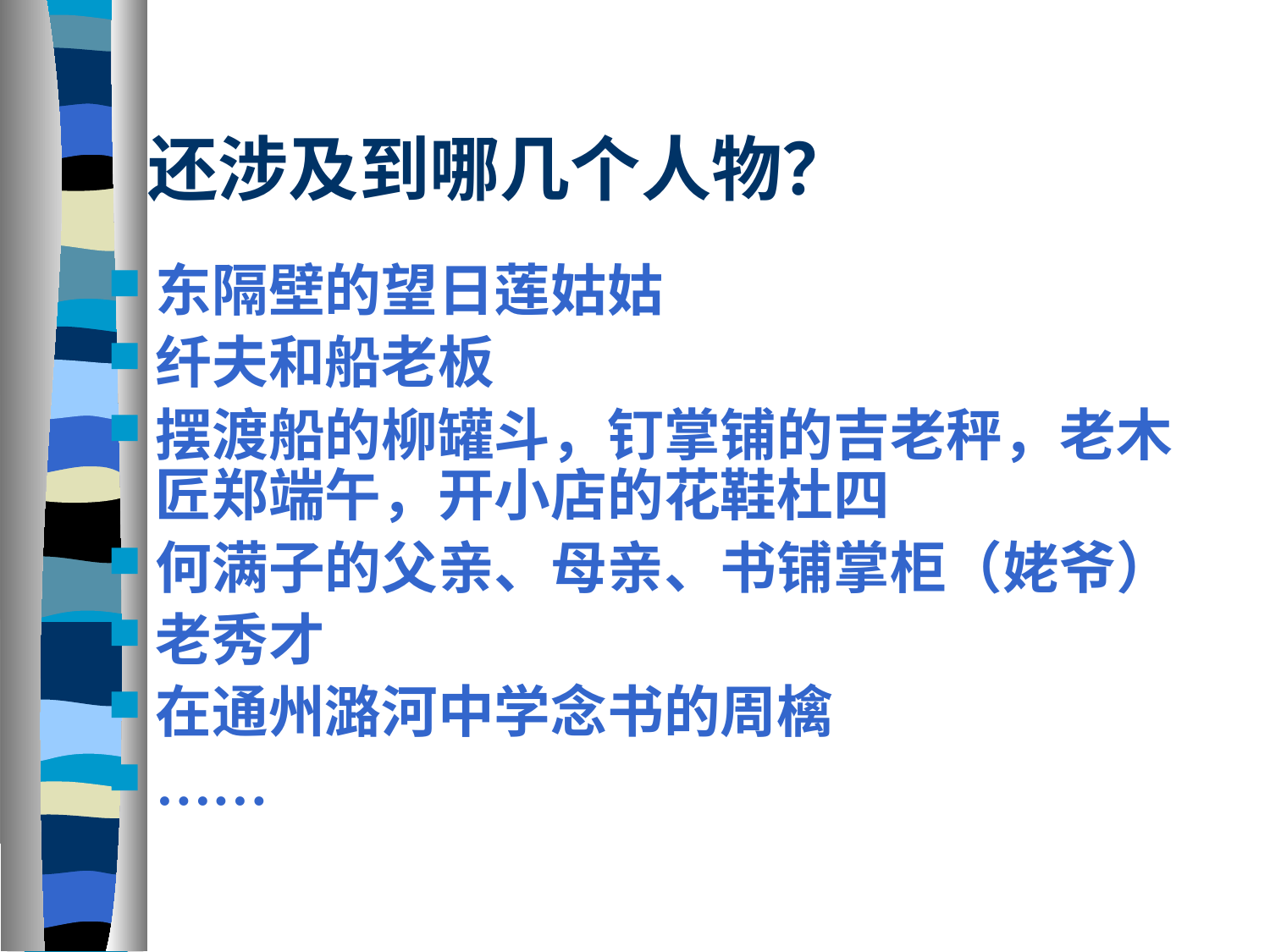

# 还涉及到哪几个人物？
东隔壁的望日莲姑姑
纤夫和船老板
摆渡船的柳罐斗，钉掌铺的吉老秤，老木匠郑端午，开小店的花鞋杜四
何满子的父亲、母亲、书铺掌柜（姥爷）
老秀才
在通州潞河中学念书的周檎
……